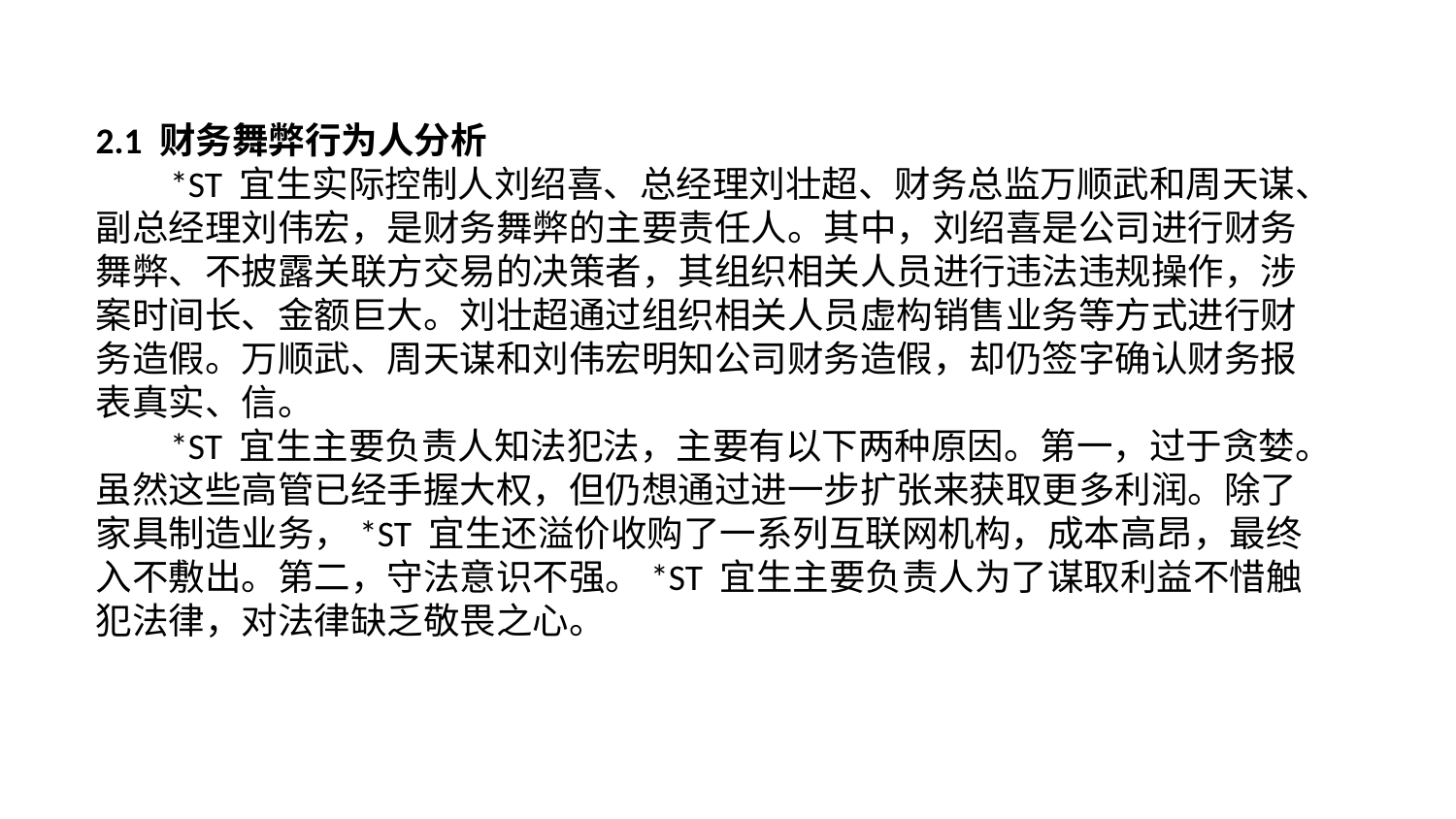

2.1 财务舞弊行为人分析
         *ST 宜生实际控制人刘绍喜、总经理刘壮超、财务总监万顺武和周天谋、副总经理刘伟宏，是财务舞弊的主要责任人。其中，刘绍喜是公司进行财务舞弊、不披露关联方交易的决策者，其组织相关人员进行违法违规操作，涉案时间长、金额巨大。刘壮超通过组织相关人员虚构销售业务等方式进行财务造假。万顺武、周天谋和刘伟宏明知公司财务造假，却仍签字确认财务报表真实、信。
         *ST 宜生主要负责人知法犯法，主要有以下两种原因。第一，过于贪婪。虽然这些高管已经手握大权，但仍想通过进一步扩张来获取更多利润。除了家具制造业务，*ST 宜生还溢价收购了一系列互联网机构，成本高昂，最终入不敷出。第二，守法意识不强。*ST 宜生主要负责人为了谋取利益不惜触犯法律，对法律缺乏敬畏之心。